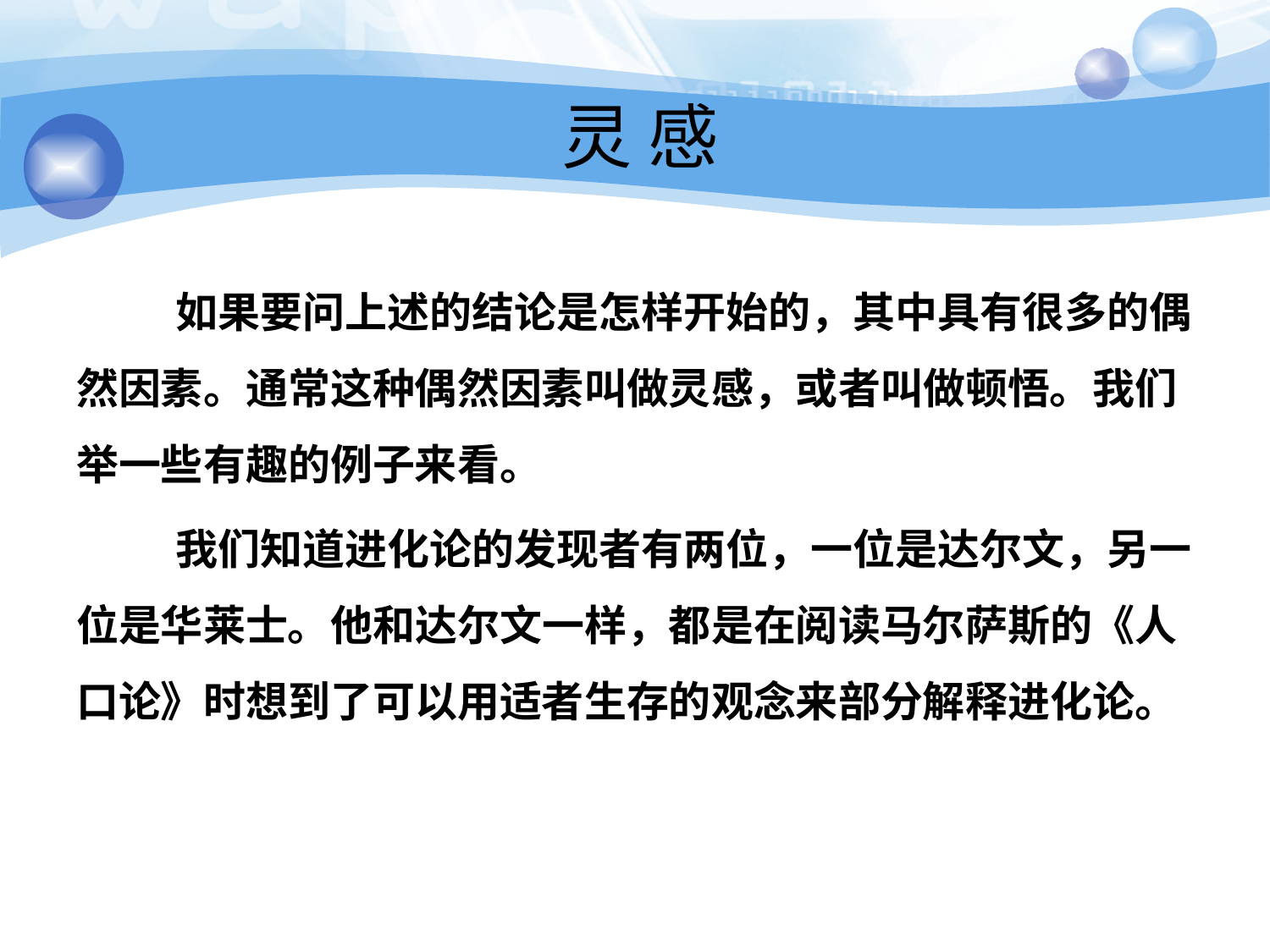

# 灵 感
如果要问上述的结论是怎样开始的，其中具有很多的偶然因素。通常这种偶然因素叫做灵感，或者叫做顿悟。我们举一些有趣的例子来看。
我们知道进化论的发现者有两位，一位是达尔文，另一位是华莱士。他和达尔文一样，都是在阅读马尔萨斯的《人口论》时想到了可以用适者生存的观念来部分解释进化论。